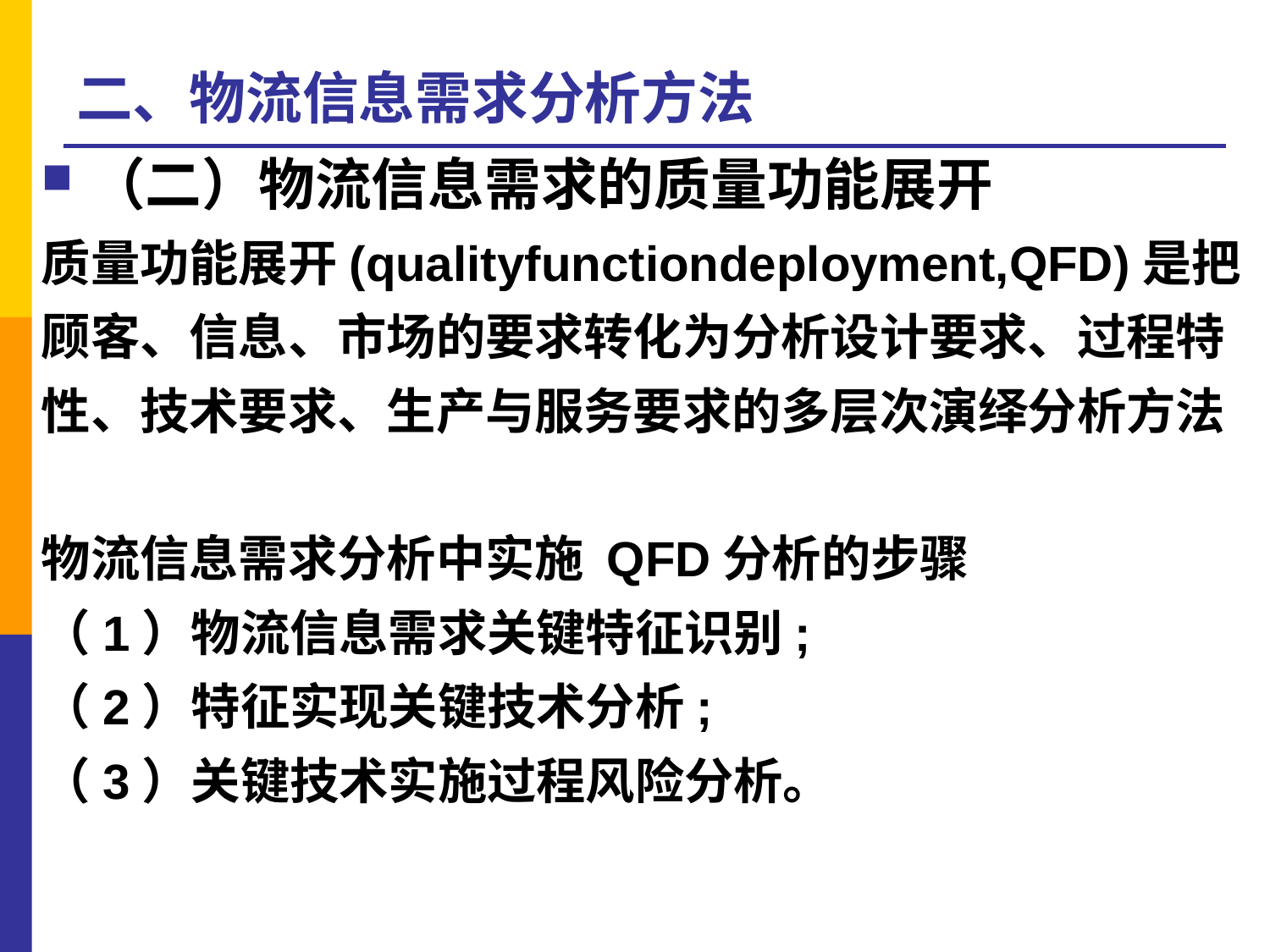

# 二、物流信息需求分析方法
（二）物流信息需求的质量功能展开
质量功能展开(qualityfunctiondeployment,QFD)是把
顾客、信息、市场的要求转化为分析设计要求、过程特性、技术要求、生产与服务要求的多层次演绎分析方法

物流信息需求分析中实施 QFD分析的步骤
（1）物流信息需求关键特征识别;
（2）特征实现关键技术分析;
（3）关键技术实施过程风险分析。